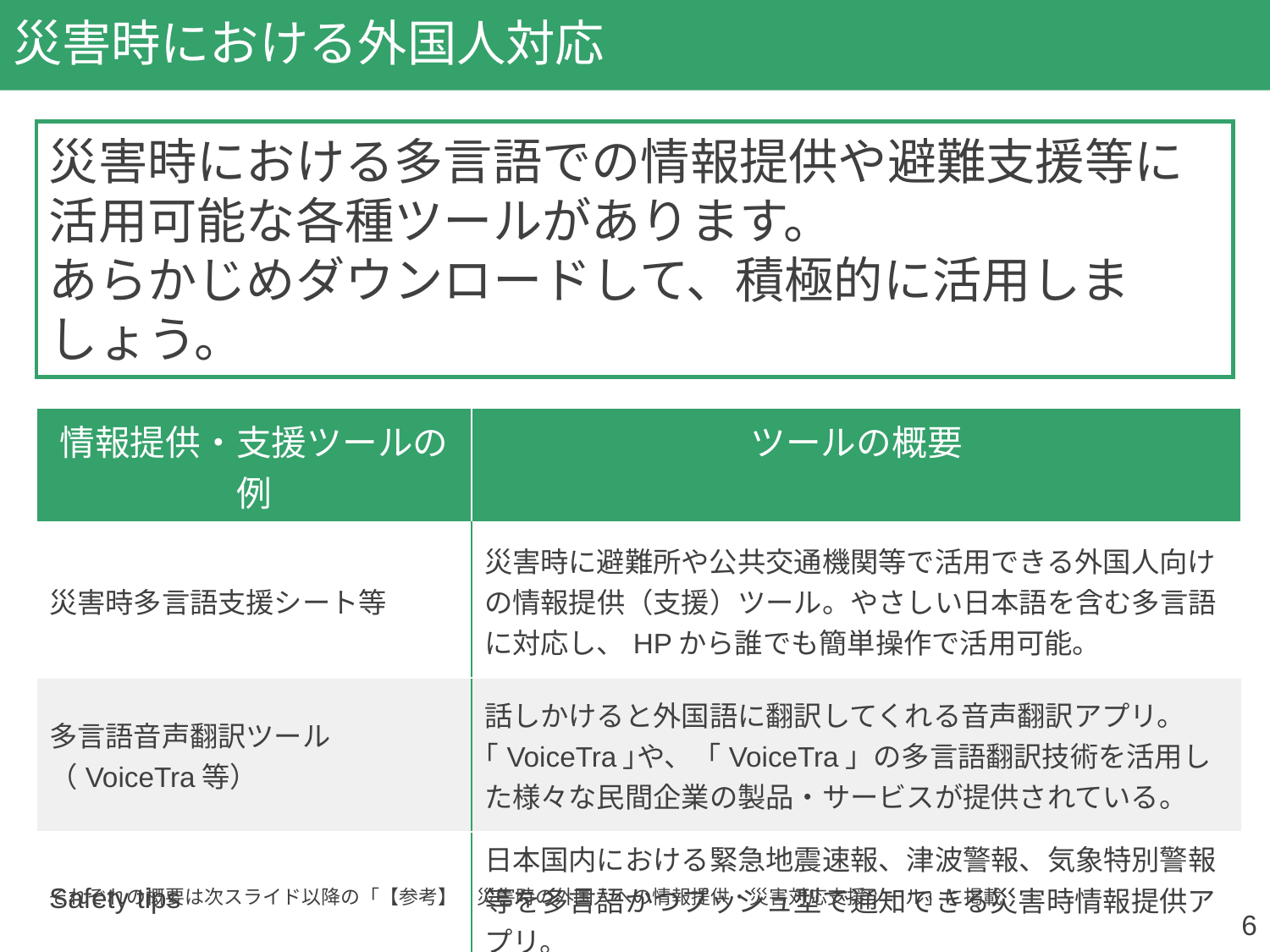

# 災害時における外国人対応
災害時における多言語での情報提供や避難支援等に
活用可能な各種ツールがあります。
あらかじめダウンロードして、積極的に活用しましょう。
| 情報提供・支援ツールの例 | ツールの概要 |
| --- | --- |
| 災害時多言語支援シート等 | 災害時に避難所や公共交通機関等で活用できる外国人向けの情報提供（支援）ツール。やさしい日本語を含む多言語に対応し、HPから誰でも簡単操作で活用可能。 |
| 多言語音声翻訳ツール （VoiceTra等） | 話しかけると外国語に翻訳してくれる音声翻訳アプリ。｢VoiceTra｣や、「VoiceTra」の多言語翻訳技術を活用した様々な民間企業の製品・サービスが提供されている。 |
| Safety tips | 日本国内における緊急地震速報、津波警報、気象特別警報等を多言語かつプッシュ型で通知できる災害時情報提供アプリ。 |
それぞれの概要は次スライド以降の「【参考】　災害時の外国人への情報提供・災害対応支援ツール」に掲載
36